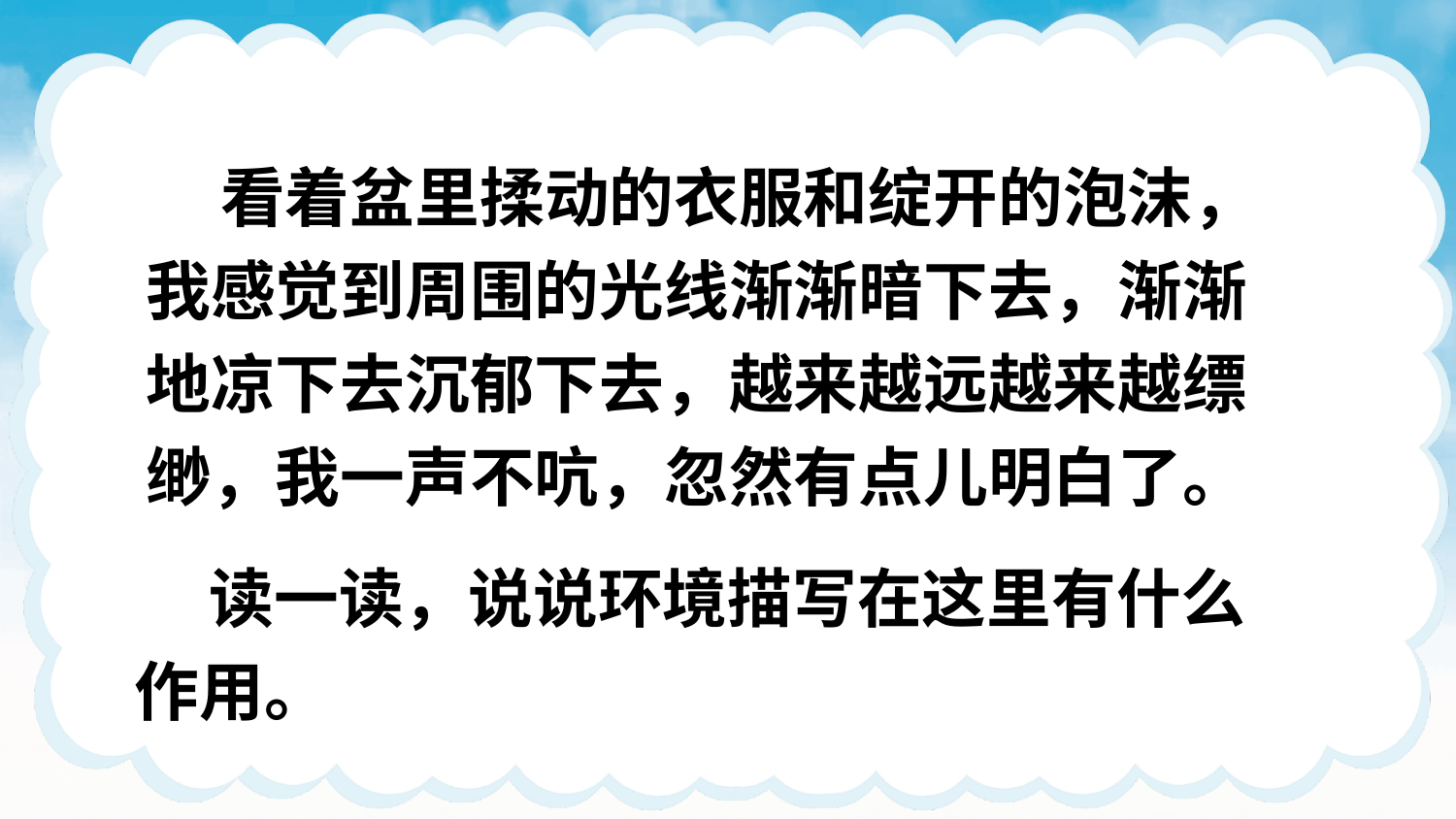

看着盆里揉动的衣服和绽开的泡沫，我感觉到周围的光线渐渐暗下去，渐渐地凉下去沉郁下去，越来越远越来越缥缈，我一声不吭，忽然有点儿明白了。
    读一读，说说环境描写在这里有什么作用。